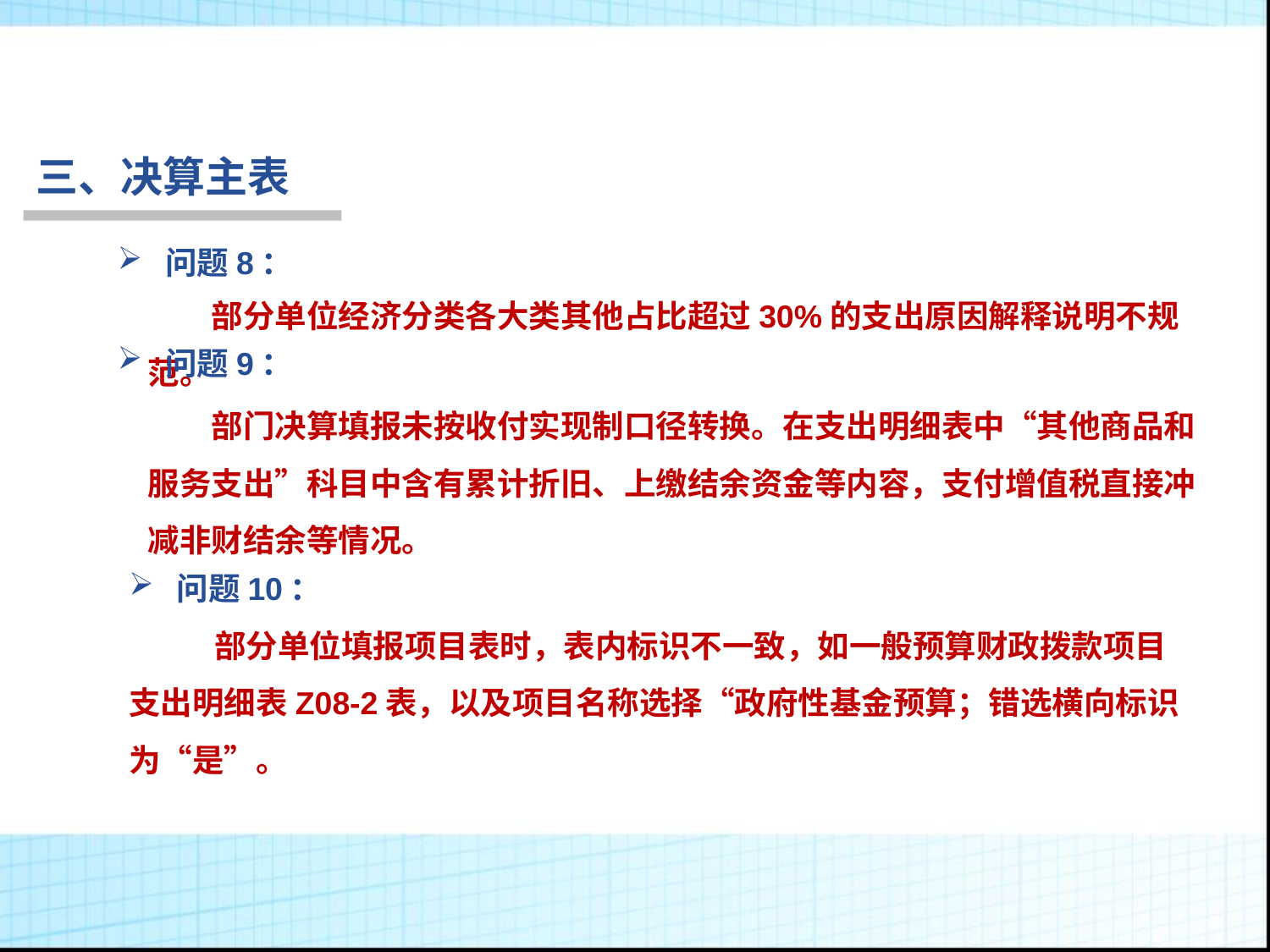

三、决算主表

问题8：
部分单位经济分类各大类其他占比超过30%的支出原因解释说明不规范。
行为税
问题9：
部门决算填报未按收付实现制口径转换。在支出明细表中“其他商品和服务支出”科目中含有累计折旧、上缴结余资金等内容，支付增值税直接冲减非财结余等情况。
问题10：
  部分单位填报项目表时，表内标识不一致，如一般预算财政拨款项目支出明细表Z08-2表，以及项目名称选择“政府性基金预算；错选横向标识为“是”。